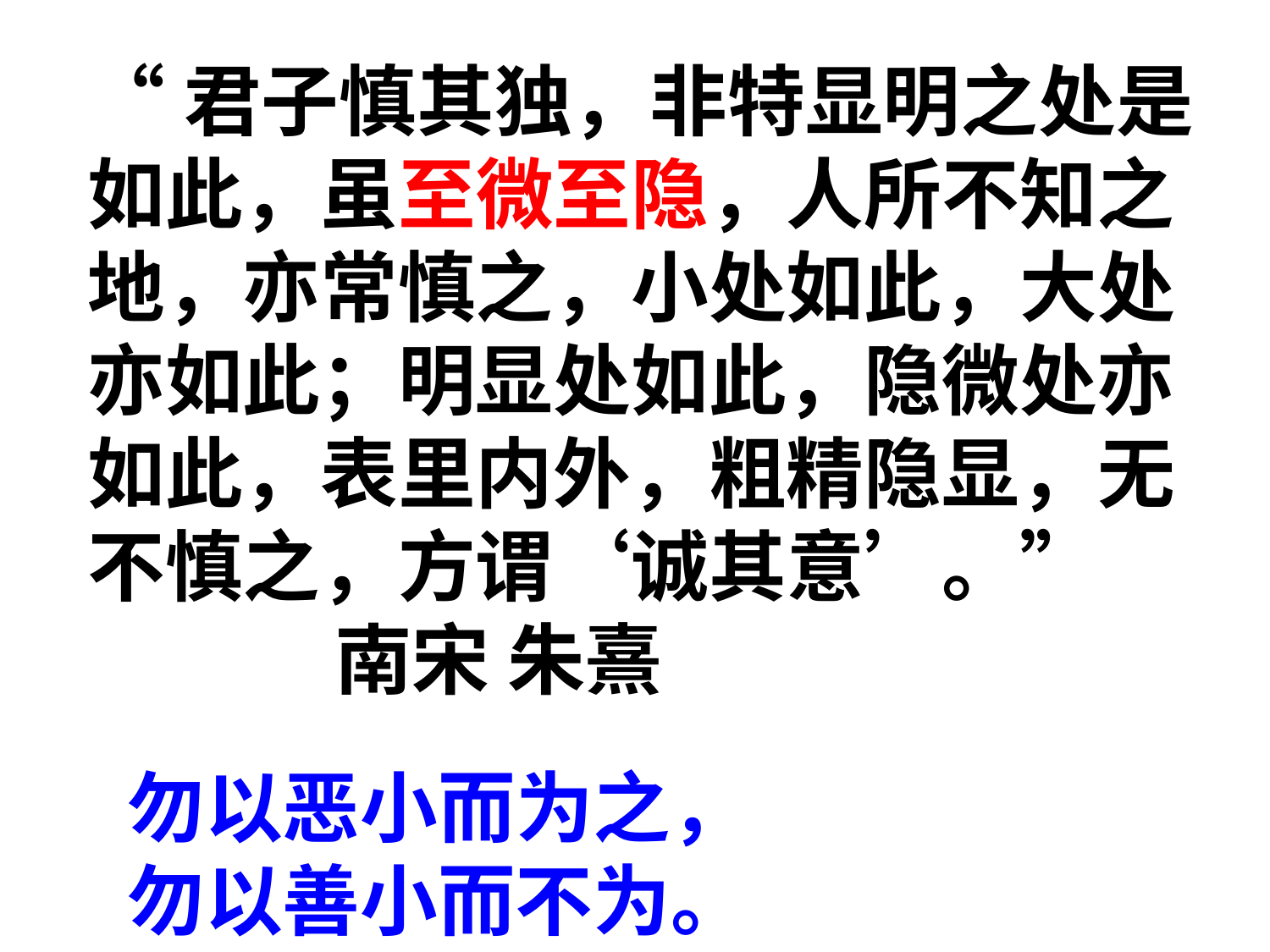

“君子慎其独，非特显明之处是如此，虽至微至隐，人所不知之地，亦常慎之，小处如此，大处亦如此；明显处如此，隐微处亦如此，表里内外，粗精隐显，无不慎之，方谓‘诚其意’。”
             南宋 朱熹
勿以恶小而为之，
勿以善小而不为。